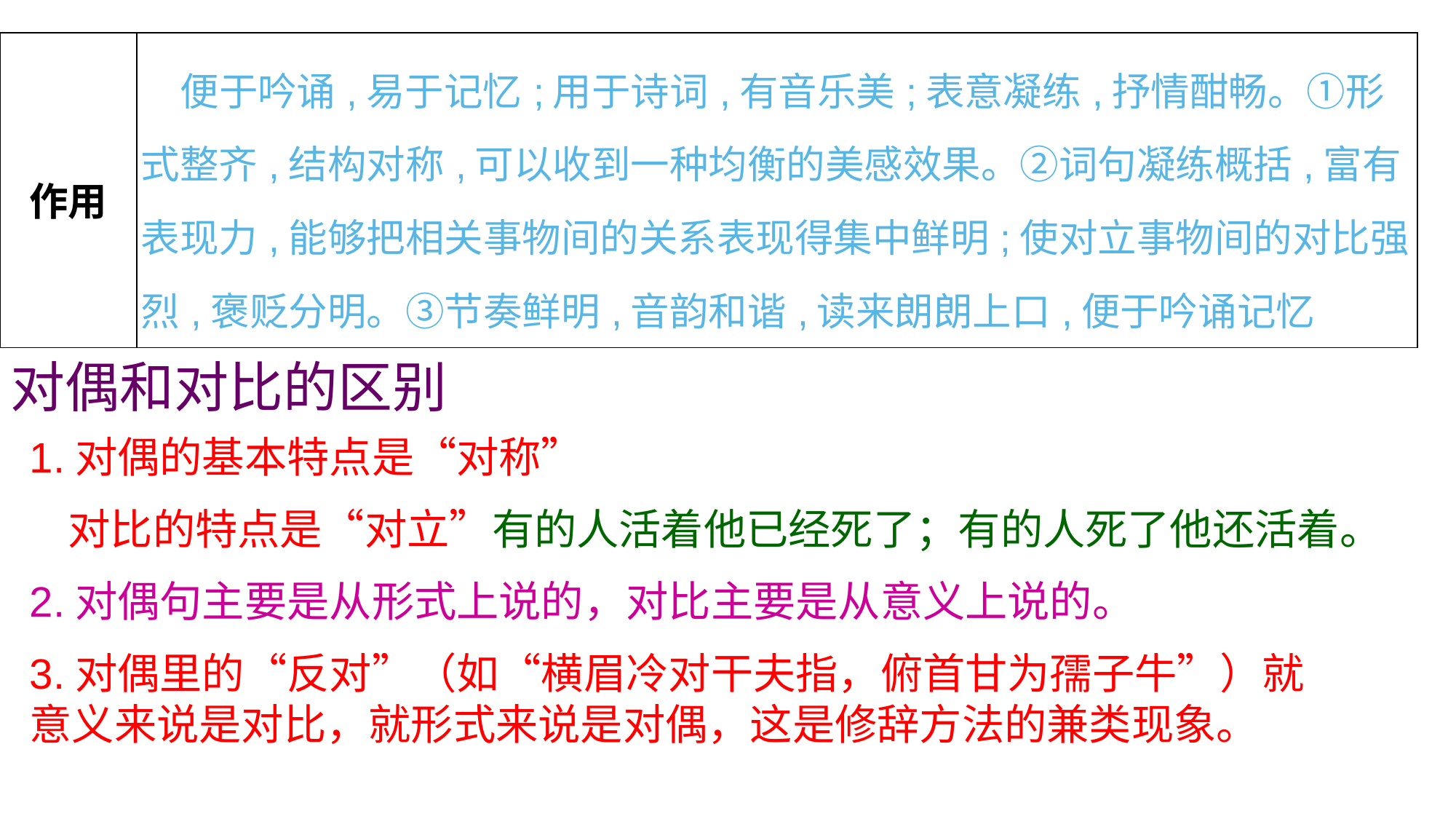

| 作用 | 便于吟诵,易于记忆;用于诗词,有音乐美;表意凝练,抒情酣畅。①形式整齐,结构对称,可以收到一种均衡的美感效果。②词句凝练概括,富有表现力,能够把相关事物间的关系表现得集中鲜明;使对立事物间的对比强烈,褒贬分明。③节奏鲜明,音韵和谐,读来朗朗上口,便于吟诵记忆 |
| --- | --- |
#
对偶和对比的区别
1.对偶的基本特点是“对称”
   对比的特点是“对立”有的人活着他已经死了；有的人死了他还活着。
2.对偶句主要是从形式上说的，对比主要是从意义上说的。
3.对偶里的“反对”（如“横眉冷对干夫指，俯首甘为孺子牛”）就意义来说是对比，就形式来说是对偶，这是修辞方法的兼类现象。